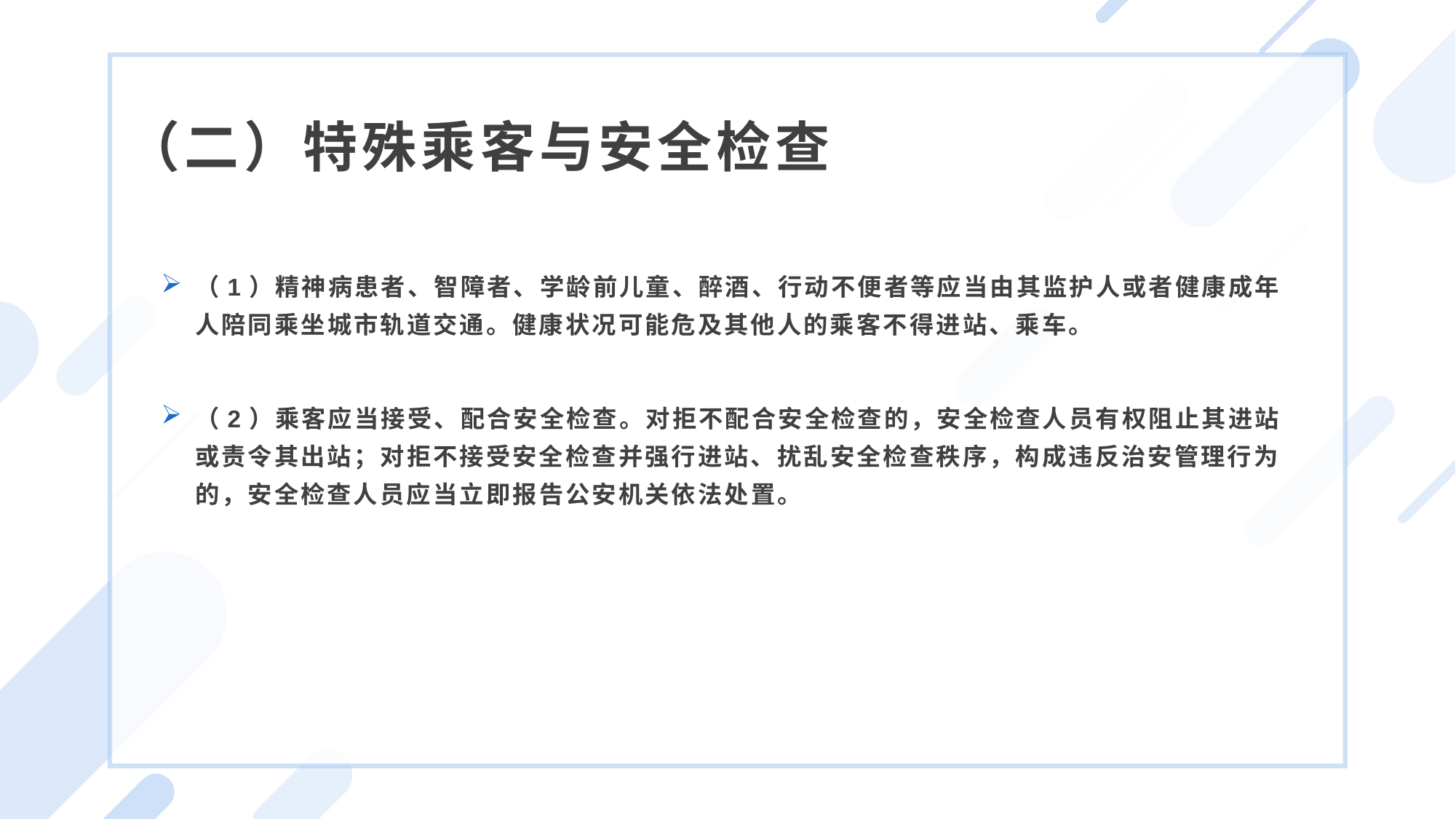

（二）特殊乘客与安全检查
（1）精神病患者、智障者、学龄前儿童、醉酒、行动不便者等应当由其监护人或者健康成年人陪同乘坐城市轨道交通。健康状况可能危及其他人的乘客不得进站、乘车。

（2）乘客应当接受、配合安全检查。对拒不配合安全检查的，安全检查人员有权阻止其进站或责令其出站；对拒不接受安全检查并强行进站、扰乱安全检查秩序，构成违反治安管理行为的，安全检查人员应当立即报告公安机关依法处置。